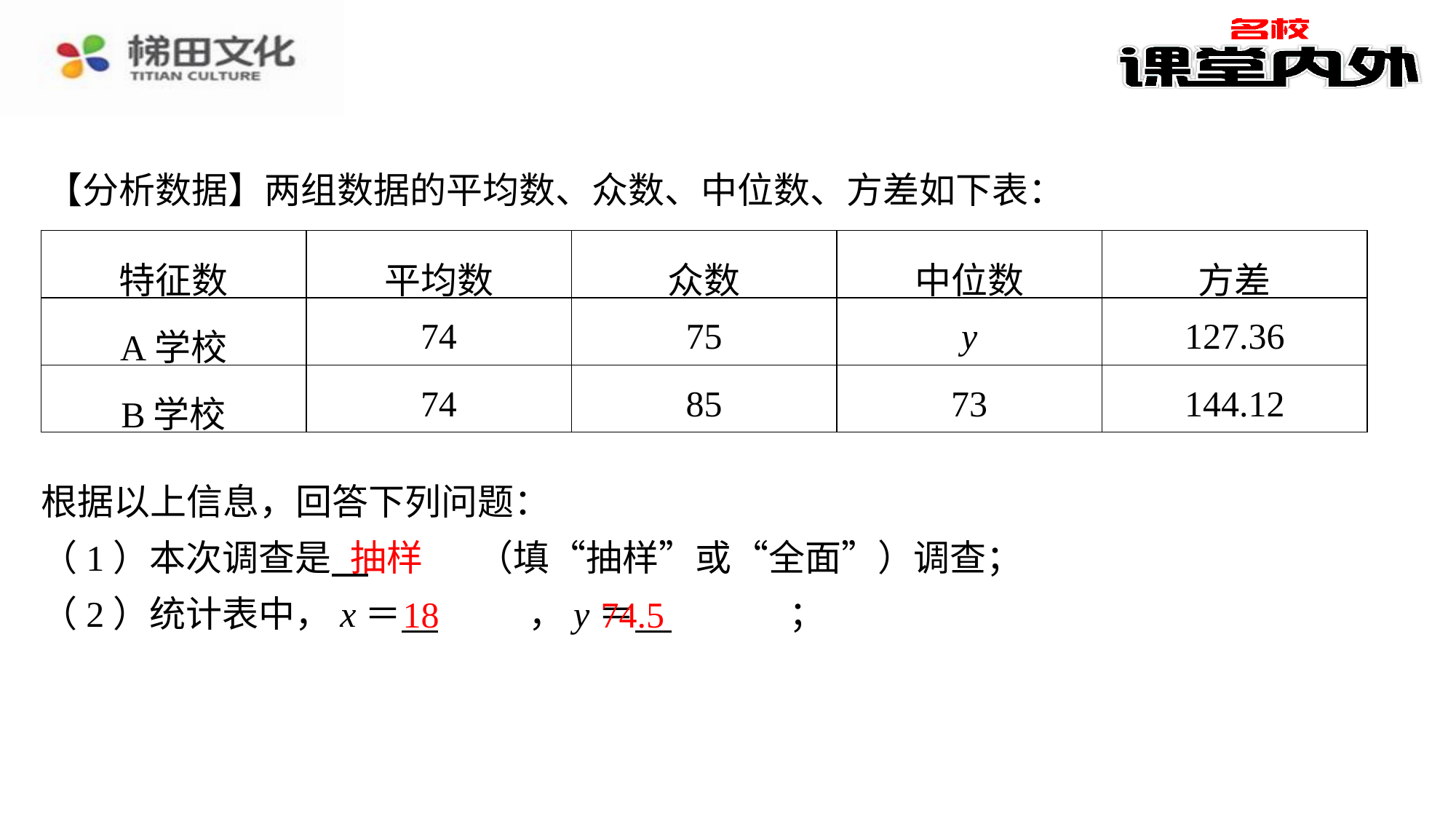

【分析数据】两组数据的平均数、众数、中位数、方差如下表：
| 特征数 | 平均数 | 众数 | 中位数 | 方差 |
| --- | --- | --- | --- | --- |
| A学校 | 74 | 75 | y | 127.36 |
| B学校 | 74 | 85 | 73 | 144.12 |
根据以上信息，回答下列问题：
（1）本次调查是 　抽样　⁠（填“抽样”或“全面”）调查；
（2）统计表中，x＝ 　18　⁠，y＝ 　74.5　⁠；
抽样
18
74.5